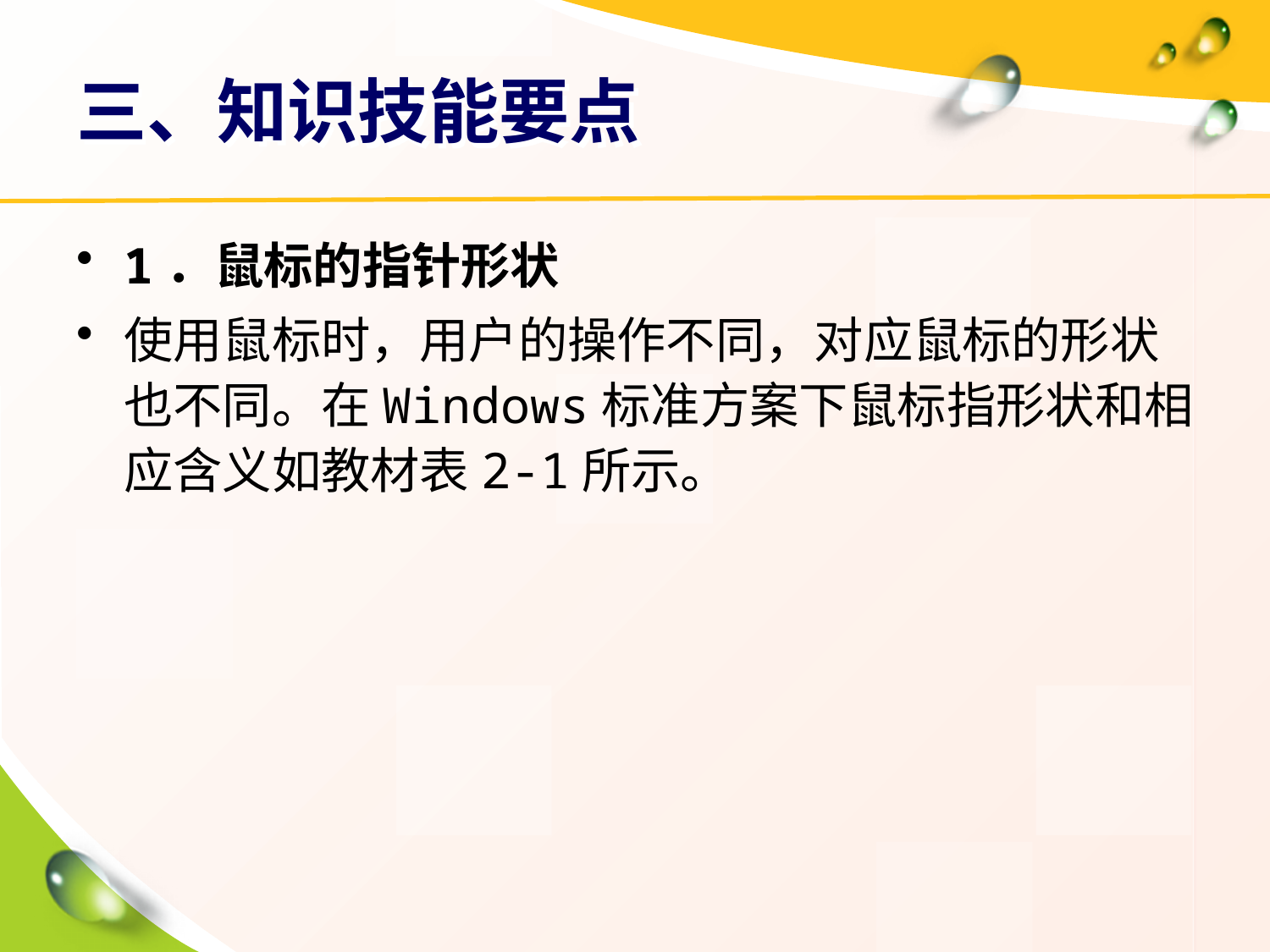

# 三、知识技能要点
1．鼠标的指针形状
使用鼠标时，用户的操作不同，对应鼠标的形状也不同。在Windows标准方案下鼠标指形状和相应含义如教材表2-1所示。